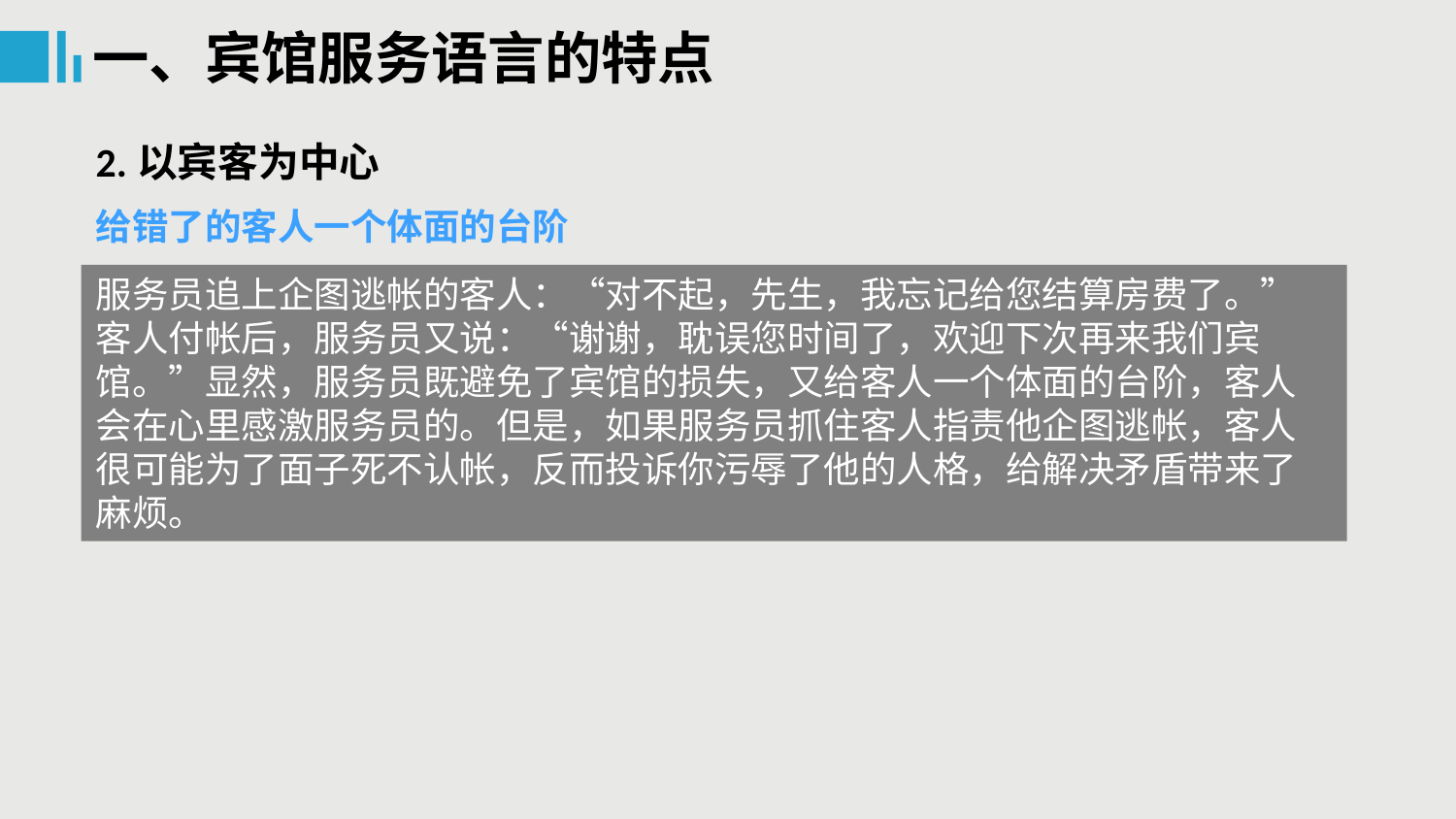

一、宾馆服务语言的特点

2.以宾客为中心
给错了的客人一个体面的台阶
服务员追上企图逃帐的客人：“对不起，先生，我忘记给您结算房费了。”客人付帐后，服务员又说：“谢谢，耽误您时间了，欢迎下次再来我们宾馆。”显然，服务员既避免了宾馆的损失，又给客人一个体面的台阶，客人会在心里感激服务员的。但是，如果服务员抓住客人指责他企图逃帐，客人很可能为了面子死不认帐，反而投诉你污辱了他的人格，给解决矛盾带来了麻烦。